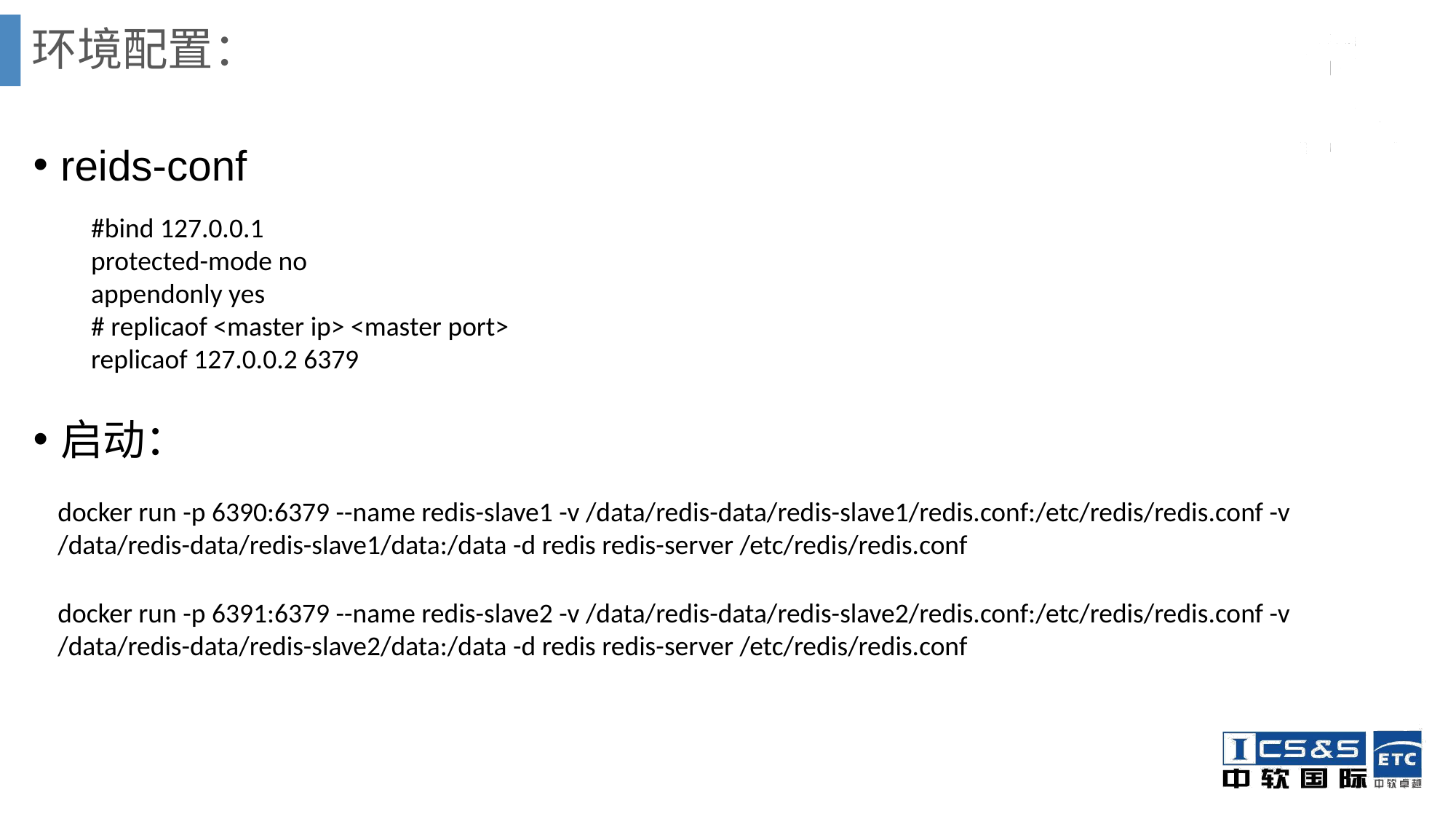

# 环境配置：
reids-conf

启动：

#bind 127.0.0.1
protected-mode no
appendonly yes
# replicaof <master ip> <master port>
replicaof 127.0.0.2 6379
docker run -p 6390:6379 --name redis-slave1 -v /data/redis-data/redis-slave1/redis.conf:/etc/redis/redis.conf -v /data/redis-data/redis-slave1/data:/data -d redis redis-server /etc/redis/redis.conf
docker run -p 6391:6379 --name redis-slave2 -v /data/redis-data/redis-slave2/redis.conf:/etc/redis/redis.conf -v /data/redis-data/redis-slave2/data:/data -d redis redis-server /etc/redis/redis.conf